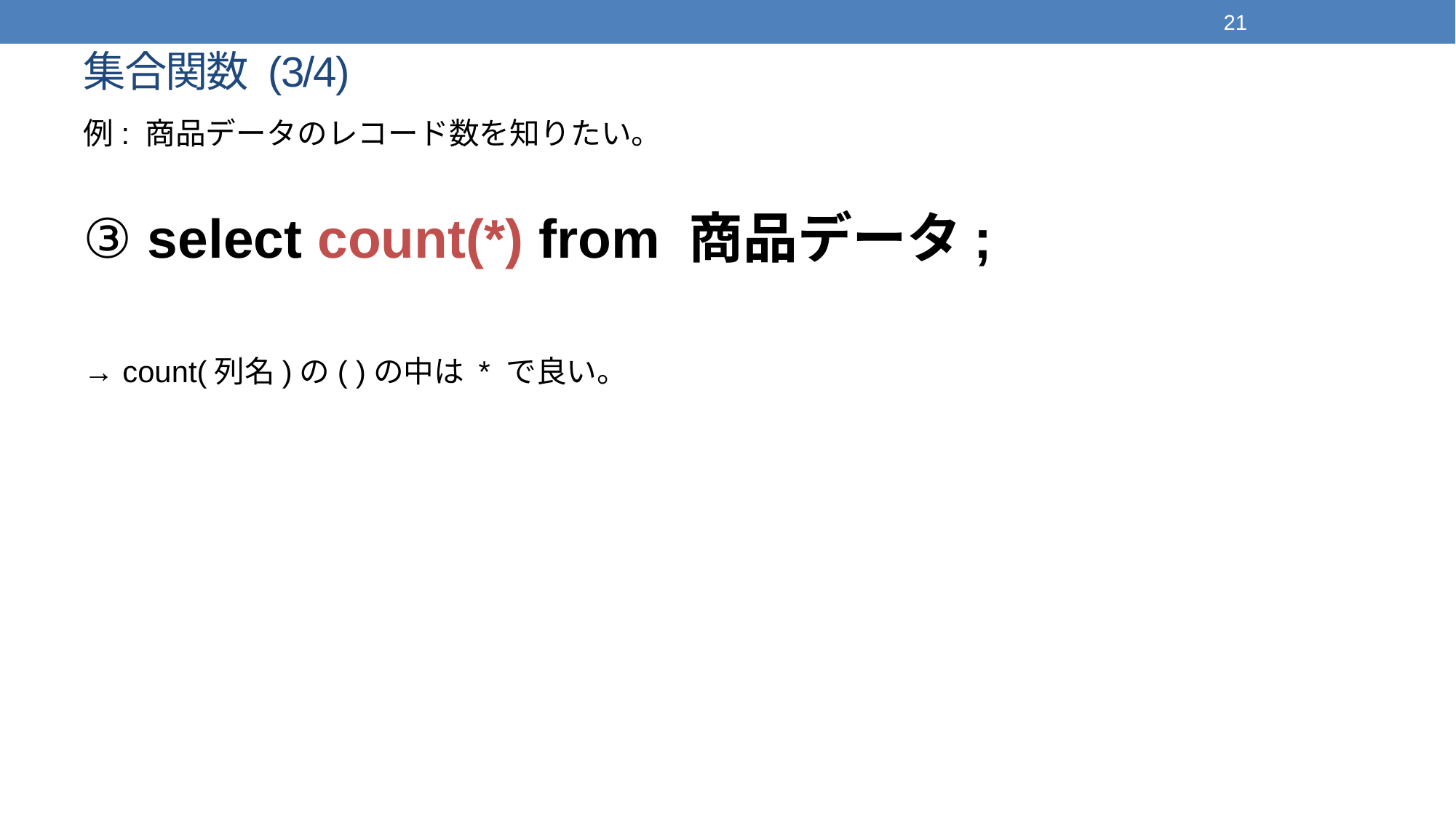

21
# 集合関数 (3/4)
例: 商品データのレコード数を知りたい。

③ select count(*) from 商品データ;

→ count(列名)の( )の中は * で良い。